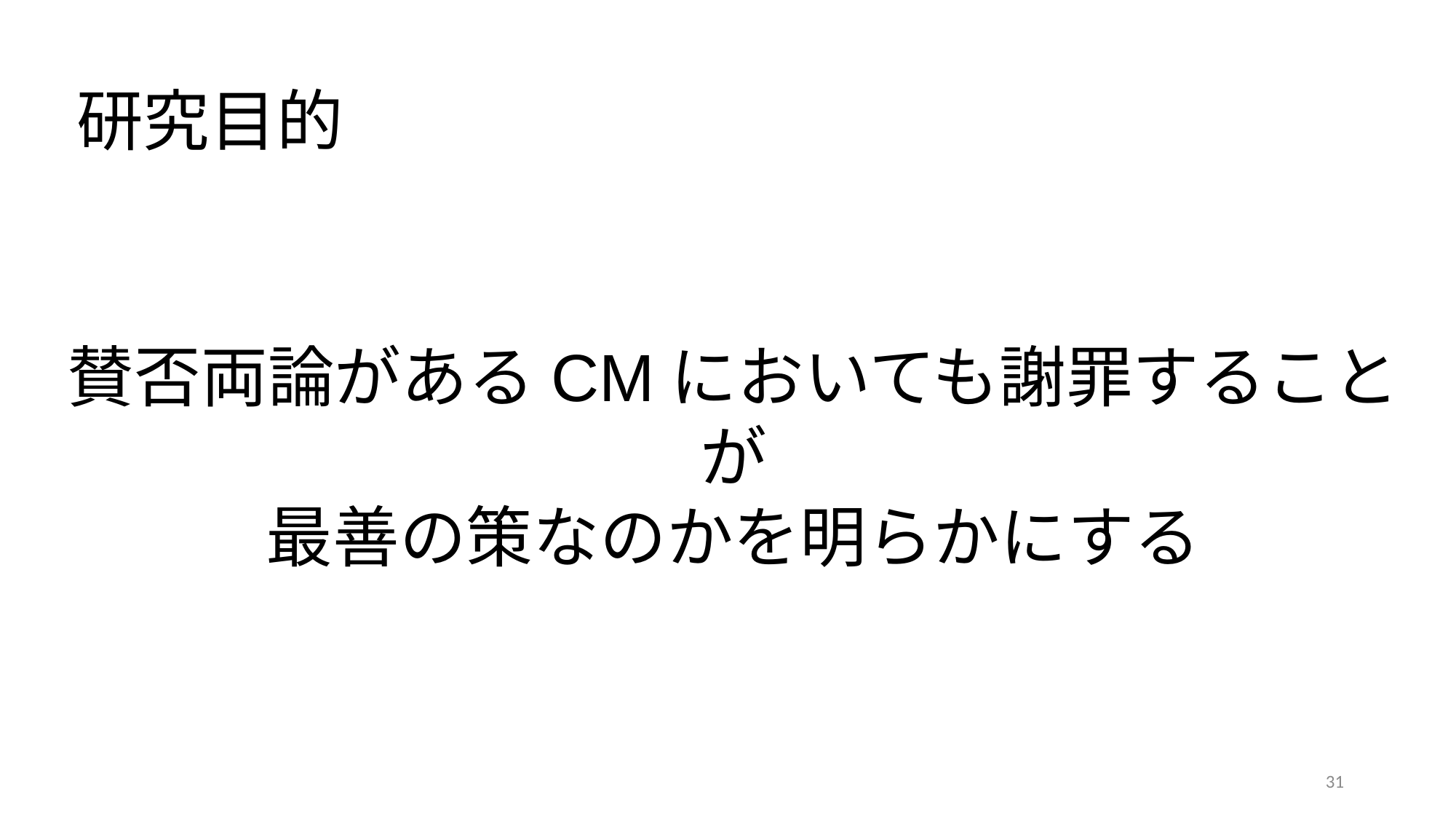

研究目的
賛否両論があるCMにおいても謝罪することが
最善の策なのかを明らかにする
31